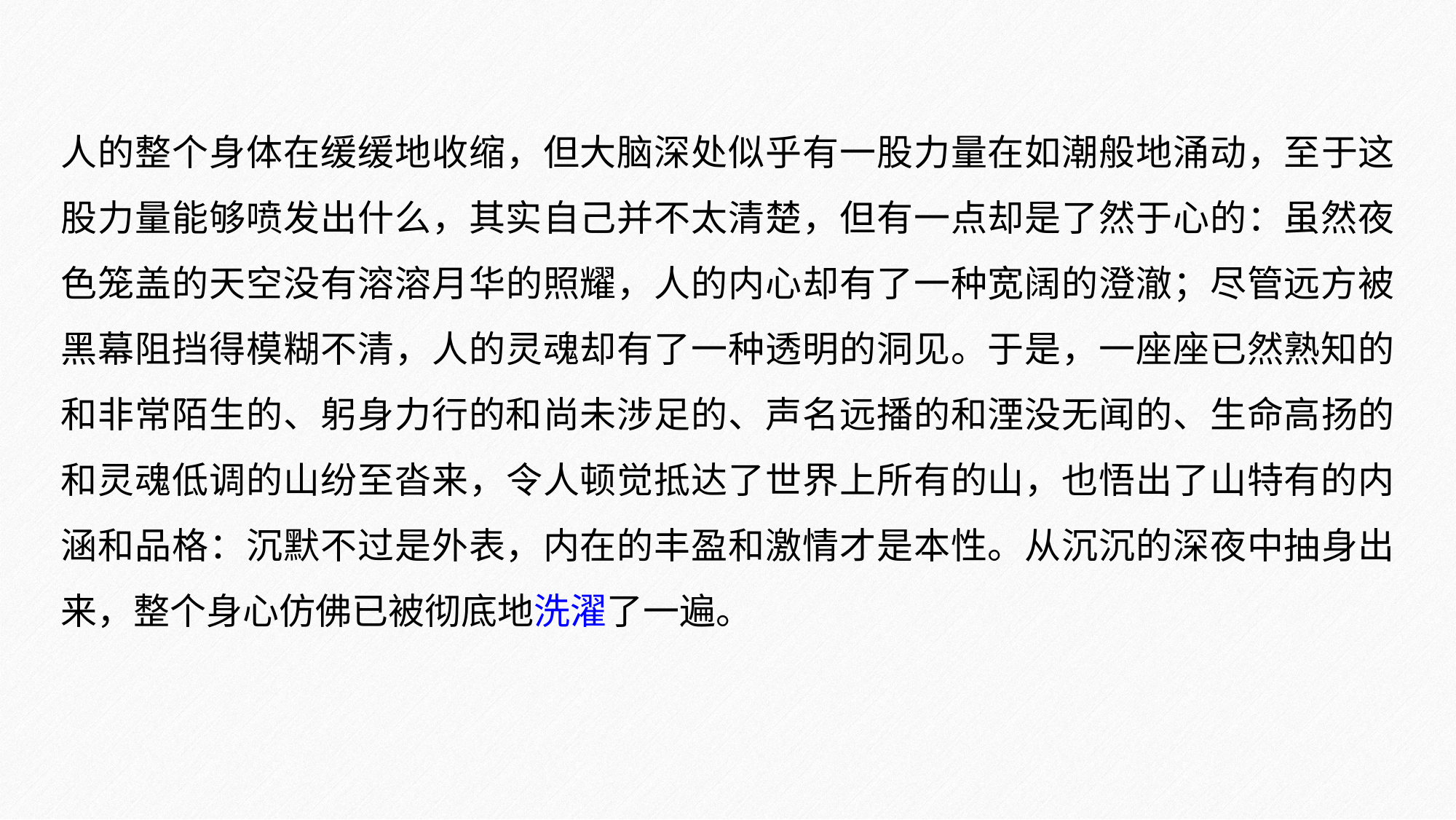

人的整个身体在缓缓地收缩，但大脑深处似乎有一股力量在如潮般地涌动，至于这股力量能够喷发出什么，其实自己并不太清楚，但有一点却是了然于心的：虽然夜色笼盖的天空没有溶溶月华的照耀，人的内心却有了一种宽阔的澄澈；尽管远方被黑幕阻挡得模糊不清，人的灵魂却有了一种透明的洞见。于是，一座座已然熟知的和非常陌生的、躬身力行的和尚未涉足的、声名远播的和湮没无闻的、生命高扬的和灵魂低调的山纷至沓来，令人顿觉抵达了世界上所有的山，也悟出了山特有的内涵和品格：沉默不过是外表，内在的丰盈和激情才是本性。从沉沉的深夜中抽身出来，整个身心仿佛已被彻底地洗濯了一遍。